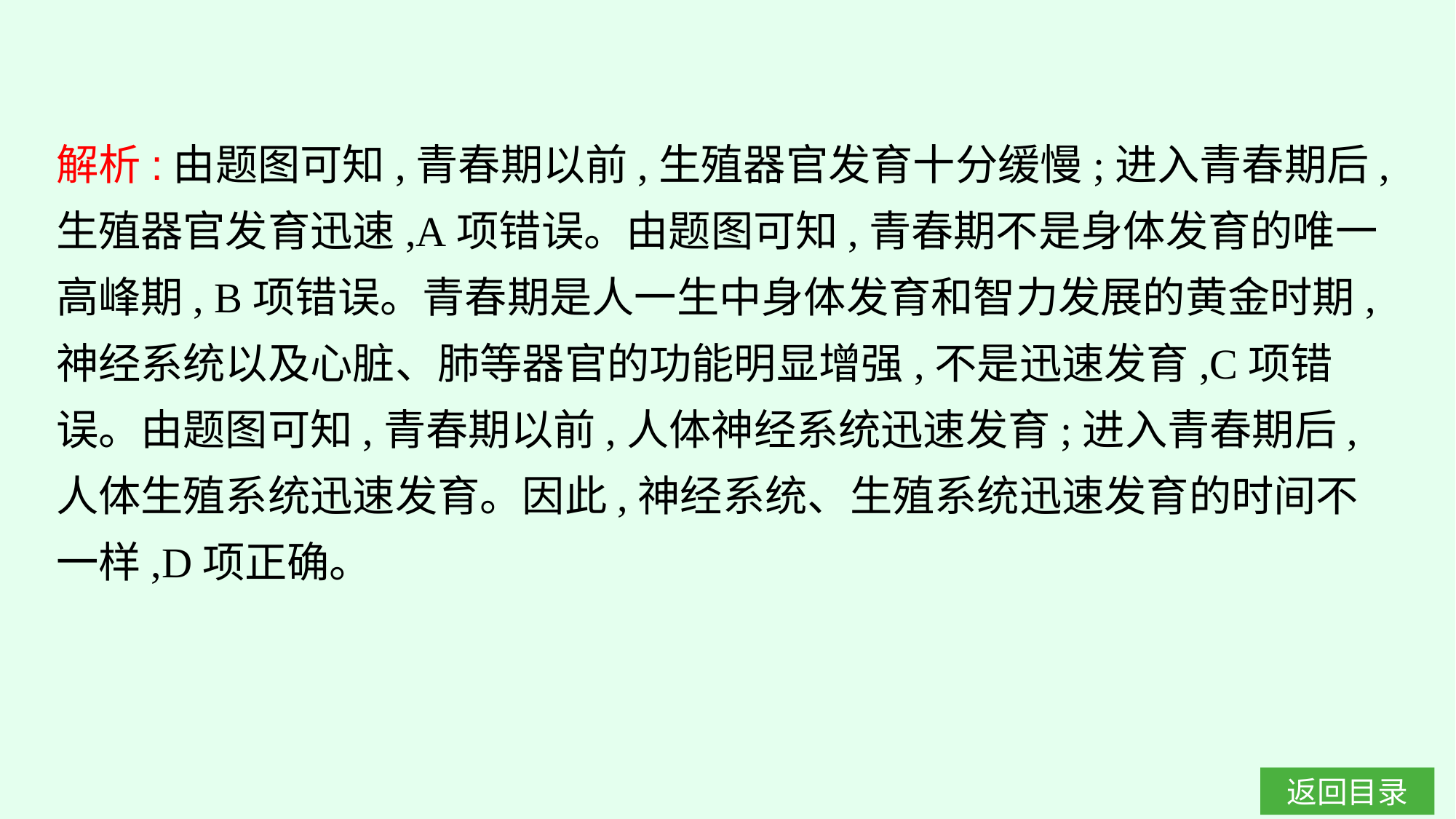

解析:由题图可知,青春期以前,生殖器官发育十分缓慢;进入青春期后,生殖器官发育迅速,A项错误。由题图可知,青春期不是身体发育的唯一高峰期, B项错误。青春期是人一生中身体发育和智力发展的黄金时期,神经系统以及心脏、肺等器官的功能明显增强,不是迅速发育,C项错误。由题图可知,青春期以前,人体神经系统迅速发育;进入青春期后,人体生殖系统迅速发育。因此,神经系统、生殖系统迅速发育的时间不一样,D项正确。